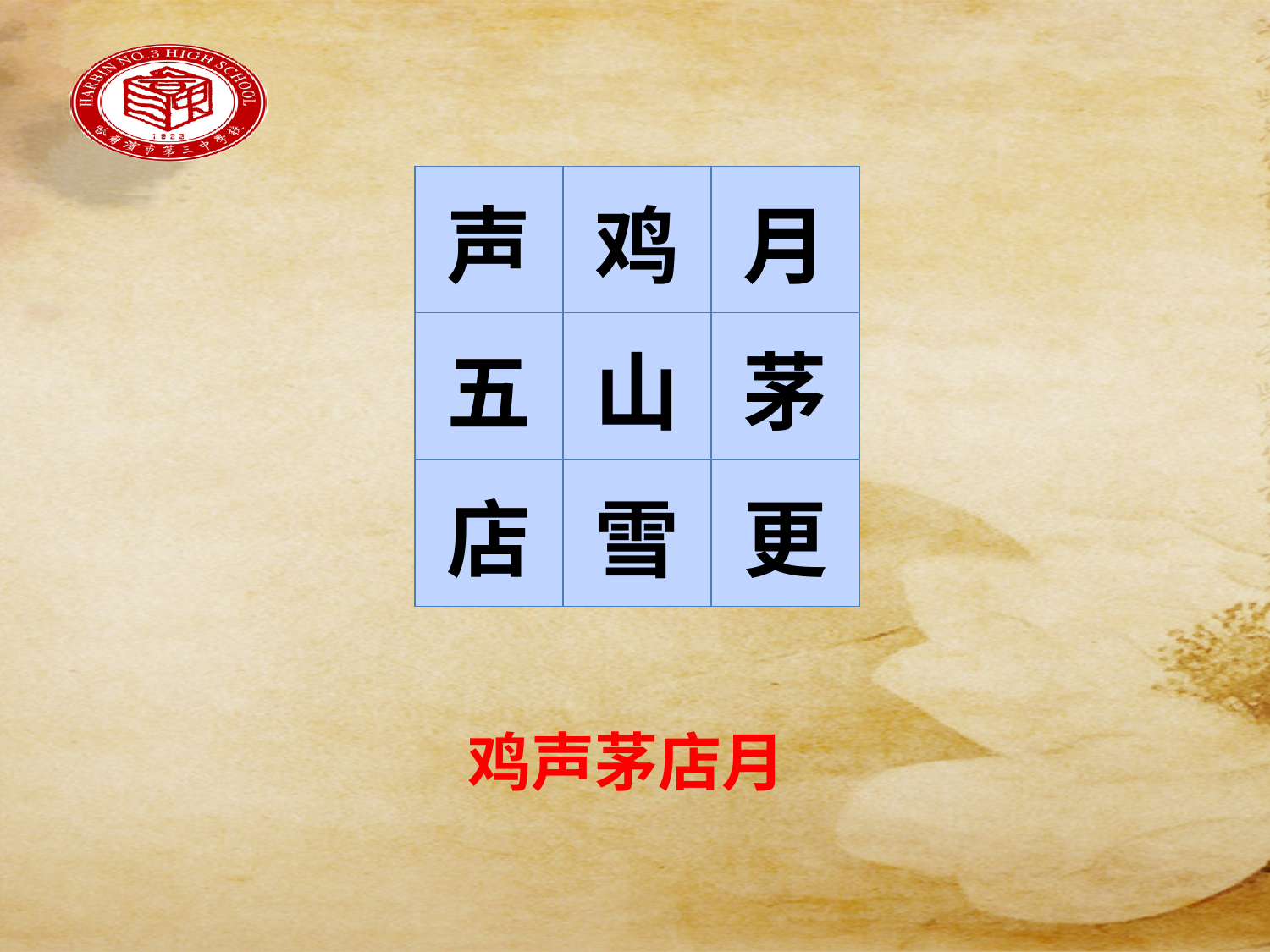

#
| 声 | 鸡 | 月 |
| --- | --- | --- |
| 五 | 山 | 茅 |
| 店 | 雪 | 更 |
鸡声茅店月